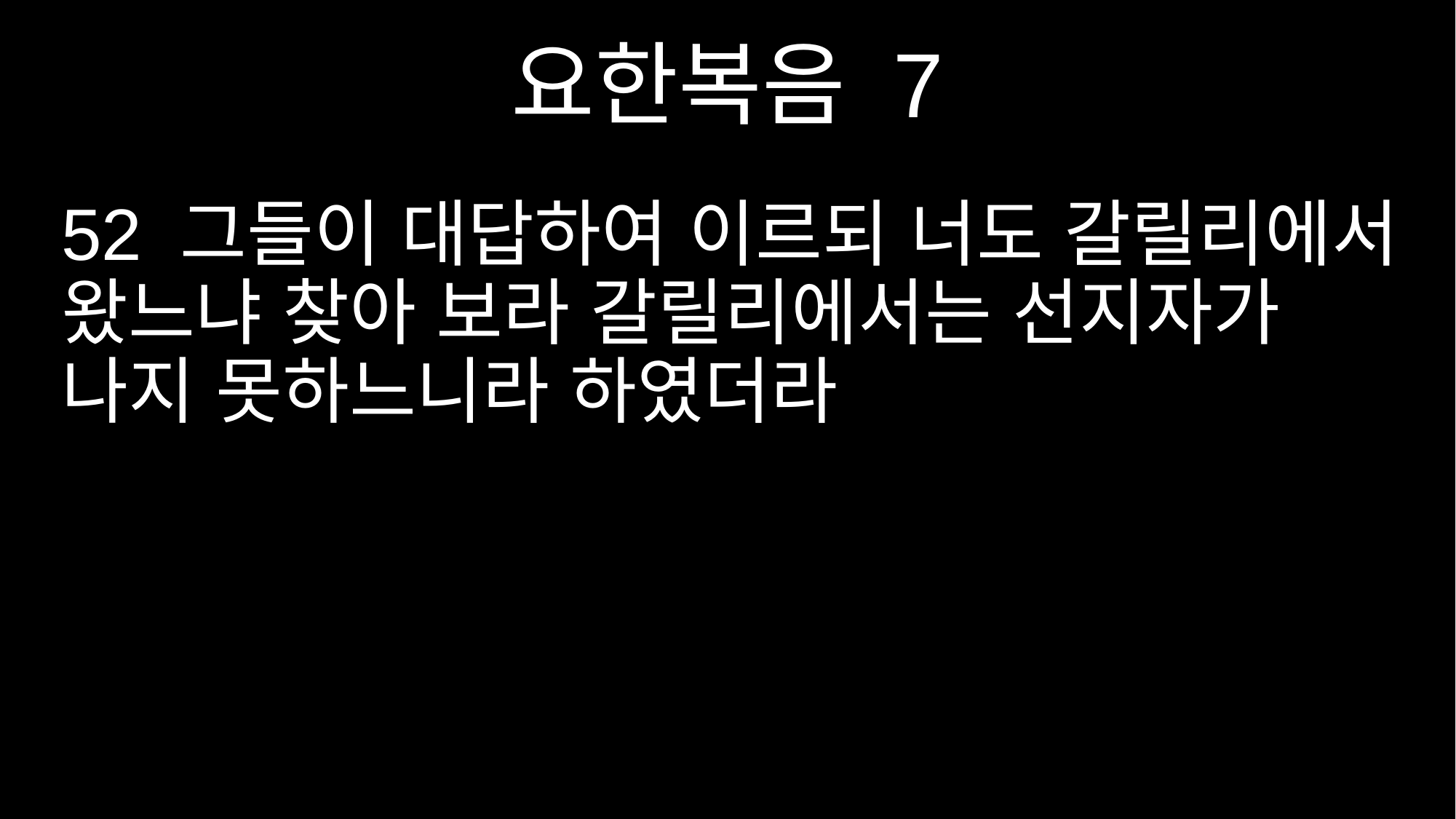

요한복음 7
52 그들이 대답하여 이르되 너도 갈릴리에서 왔느냐 찾아 보라 갈릴리에서는 선지자가 나지 못하느니라 하였더라